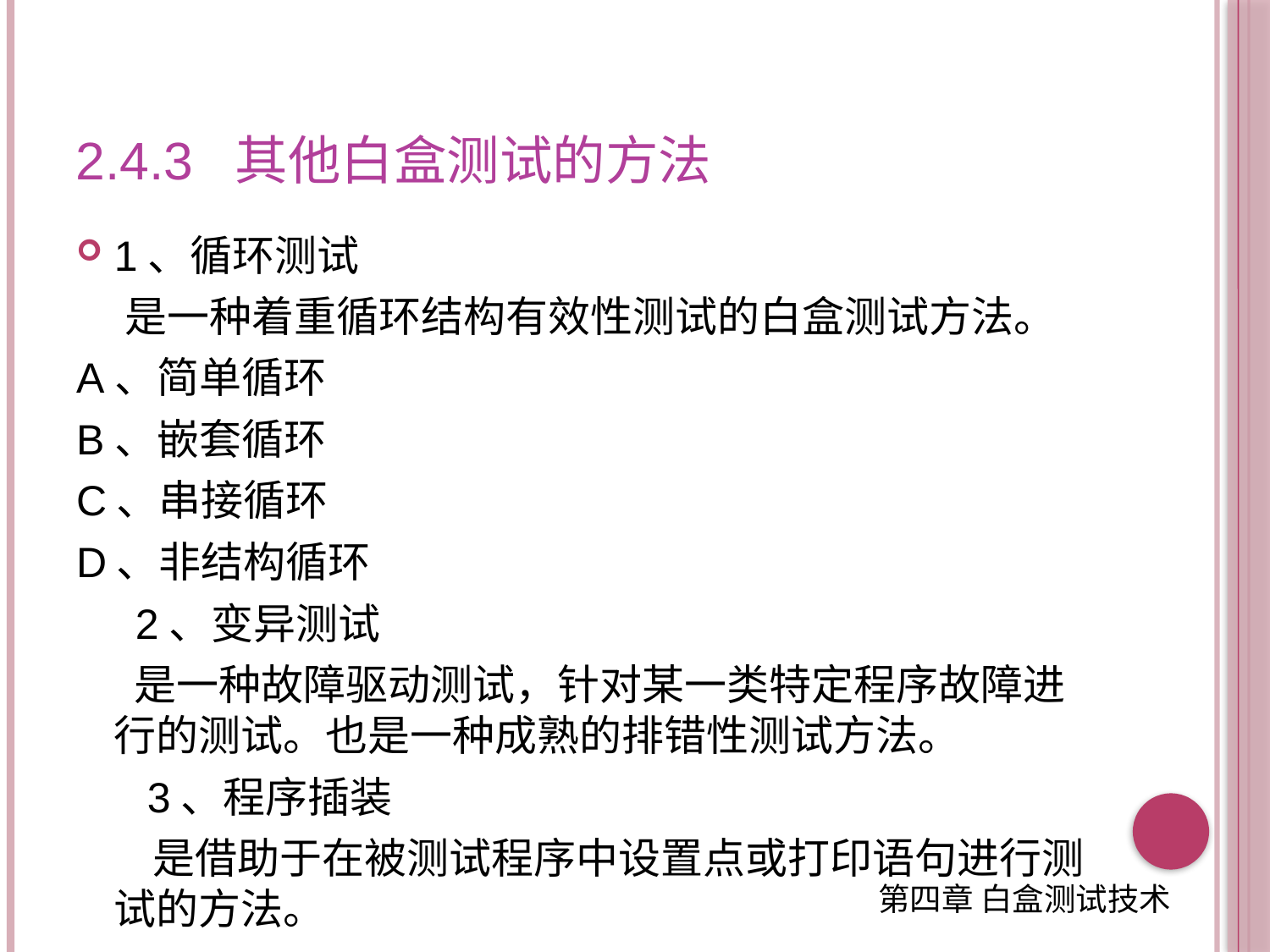

# 2.4.3  其他白盒测试的方法
1、循环测试
    是一种着重循环结构有效性测试的白盒测试方法。
A、简单循环
B、嵌套循环
C、串接循环
D、非结构循环
     2、变异测试
     是一种故障驱动测试，针对某一类特定程序故障进行的测试。也是一种成熟的排错性测试方法。
      3、程序插装
       是借助于在被测试程序中设置点或打印语句进行测试的方法。